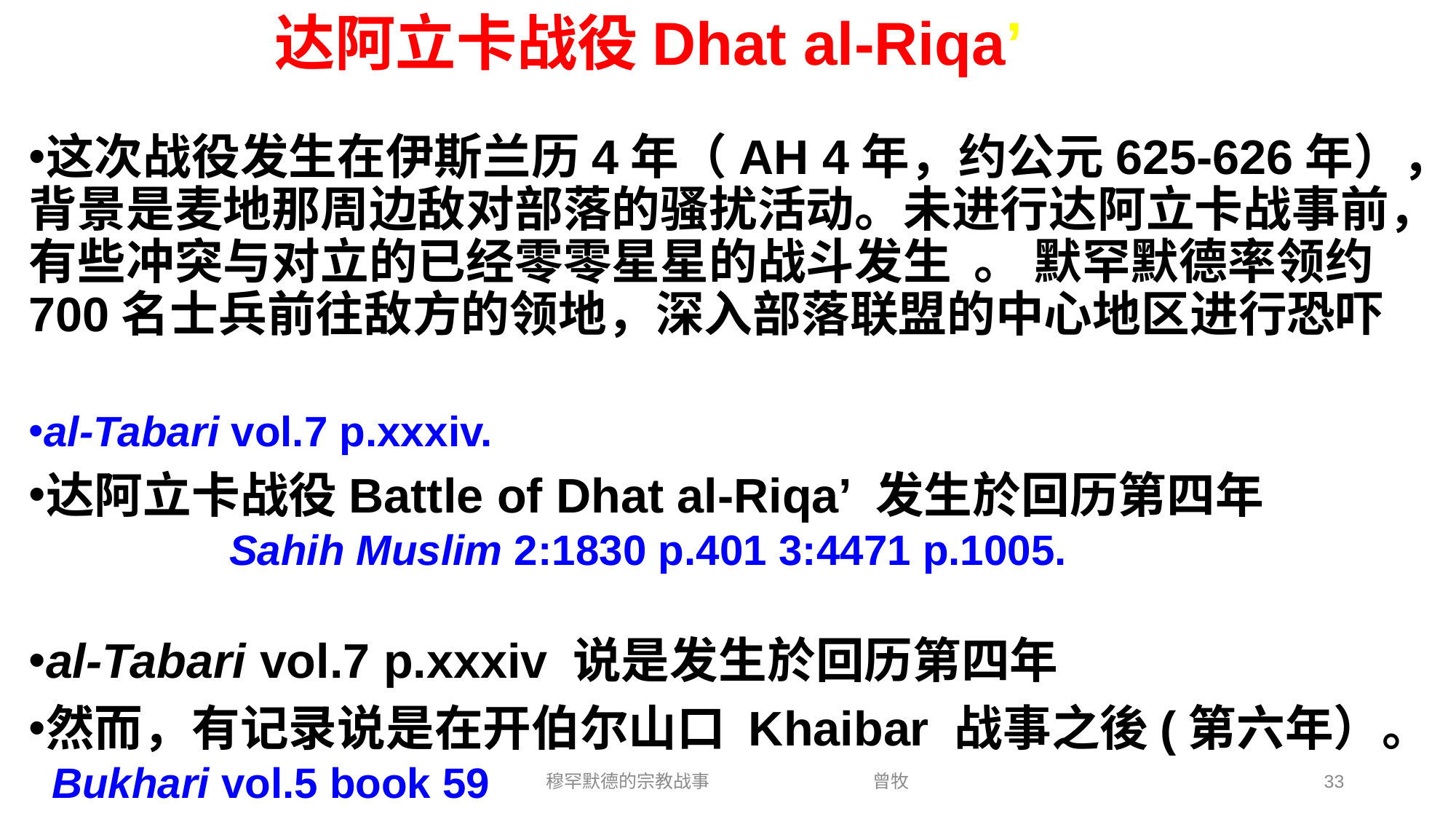

# 达阿立卡战役Dhat al-Riqa’
这次战役发生在伊斯兰历4年（AH 4年，约公元625-626年），背景是麦地那周边敌对部落的骚扰活动。未进行达阿立卡战事前，有些冲突与对立的已经零零星星的战斗发生  。 默罕默德率领约700名士兵前往敌方的领地，深入部落联盟的中心地区进行恐吓
al-Tabari vol.7 p.xxxiv.
达阿立卡战役Battle of Dhat al-Riqa’ 发生於回历第四年                                Sahih Muslim 2:1830 p.401 3:4471 p.1005.
al-Tabari vol.7 p.xxxiv 说是发生於回历第四年
然而，有记录说是在开伯尔山口 Khaibar 战事之後(第六年）。 Bukhari vol.5 book 59
穆罕默德的宗教战事                             曾牧
33